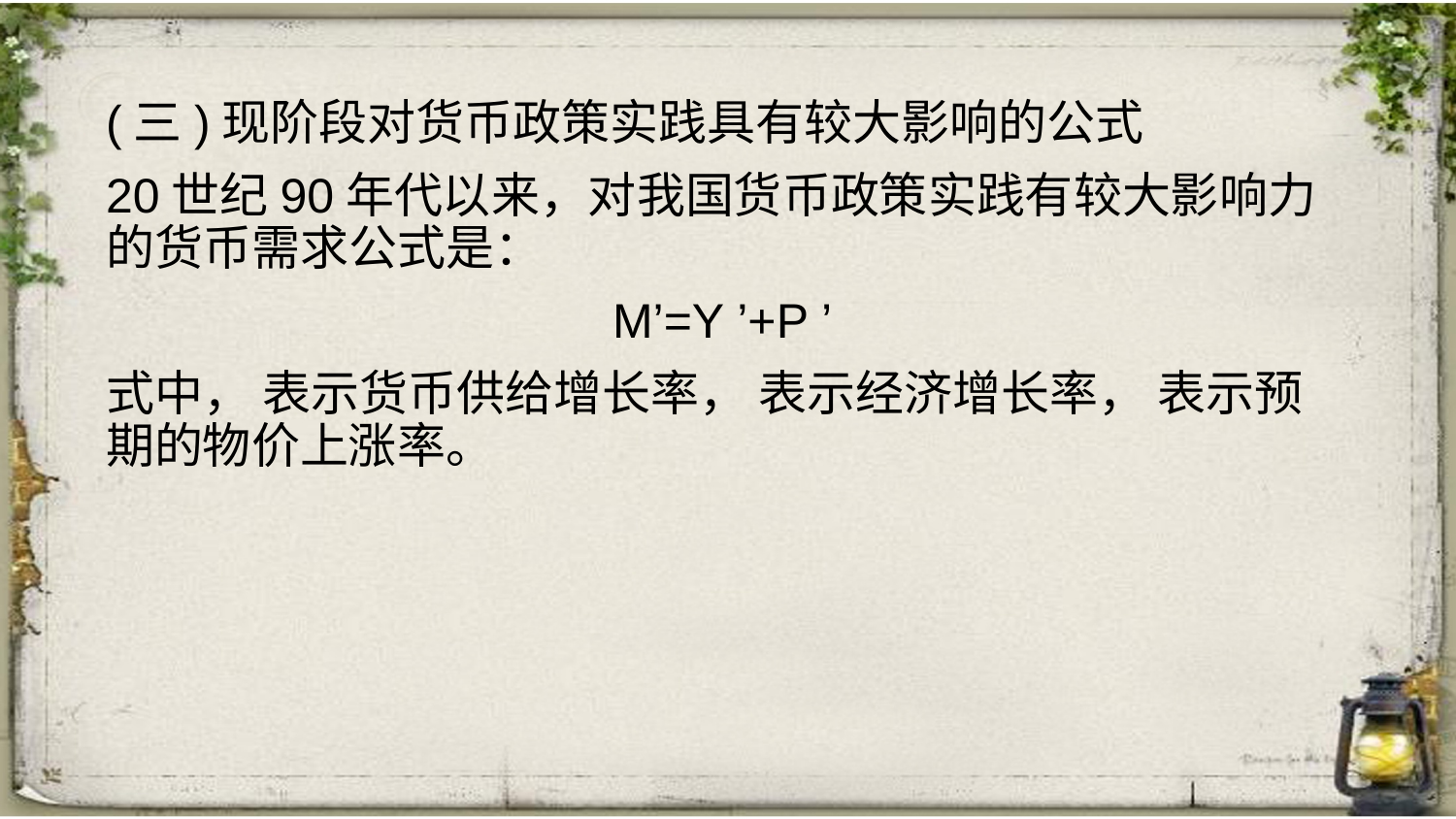

(三)现阶段对货币政策实践具有较大影响的公式
20世纪90年代以来，对我国货币政策实践有较大影响力的货币需求公式是：
M’=Y ’+P ’
式中， 表示货币供给增长率， 表示经济增长率， 表示预期的物价上涨率。